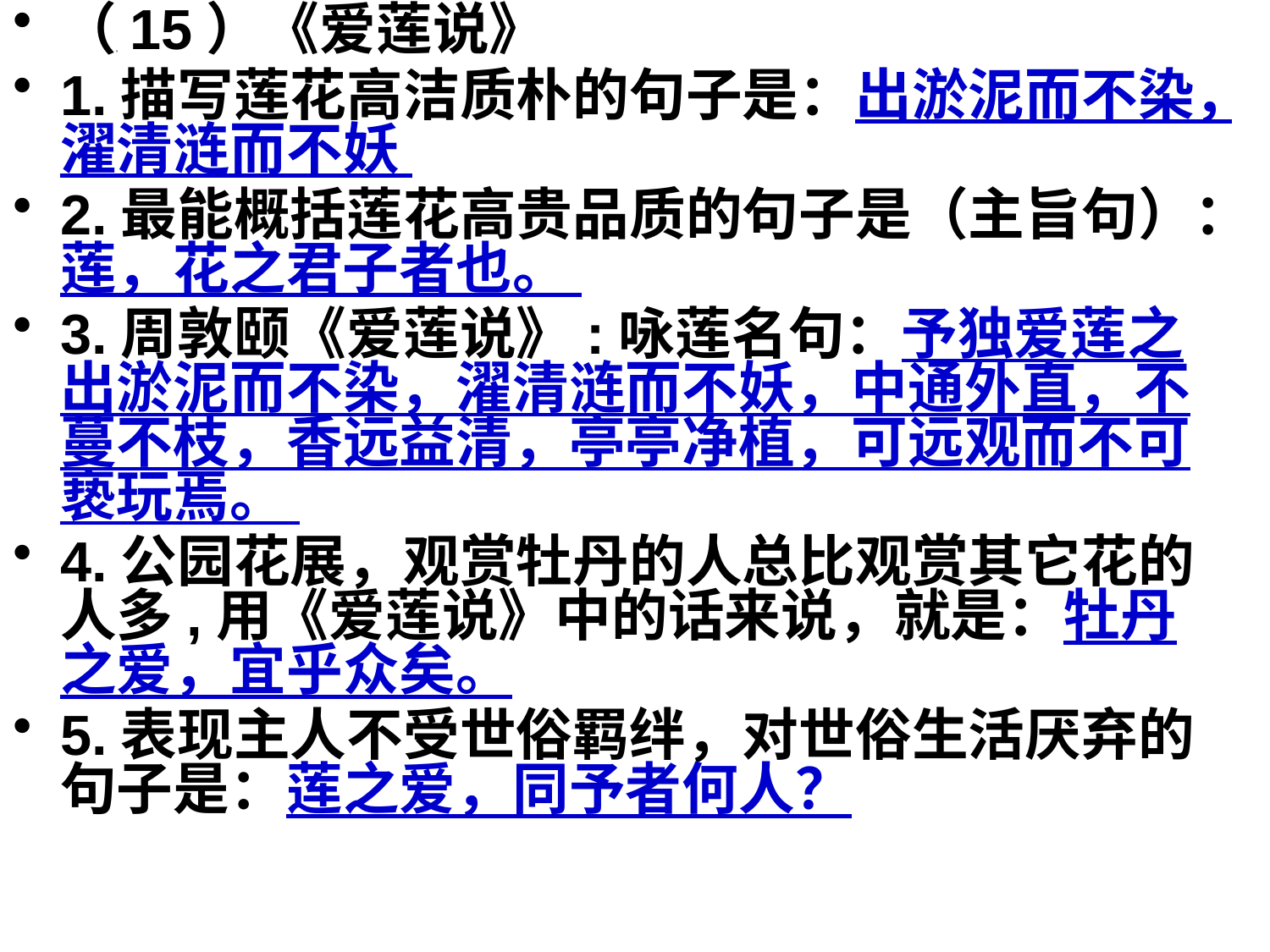

（15）《爱莲说》
1.描写莲花高洁质朴的句子是：出淤泥而不染，濯清涟而不妖
2.最能概括莲花高贵品质的句子是（主旨句）：莲，花之君子者也。
3.周敦颐《爱莲说》:咏莲名句：予独爱莲之出淤泥而不染，濯清涟而不妖，中通外直，不蔓不枝，香远益清，亭亭净植，可远观而不可亵玩焉。
4.公园花展，观赏牡丹的人总比观赏其它花的人多,用《爱莲说》中的话来说，就是：牡丹之爱，宜乎众矣。
5.表现主人不受世俗羁绊，对世俗生活厌弃的句子是：莲之爱，同予者何人？
#